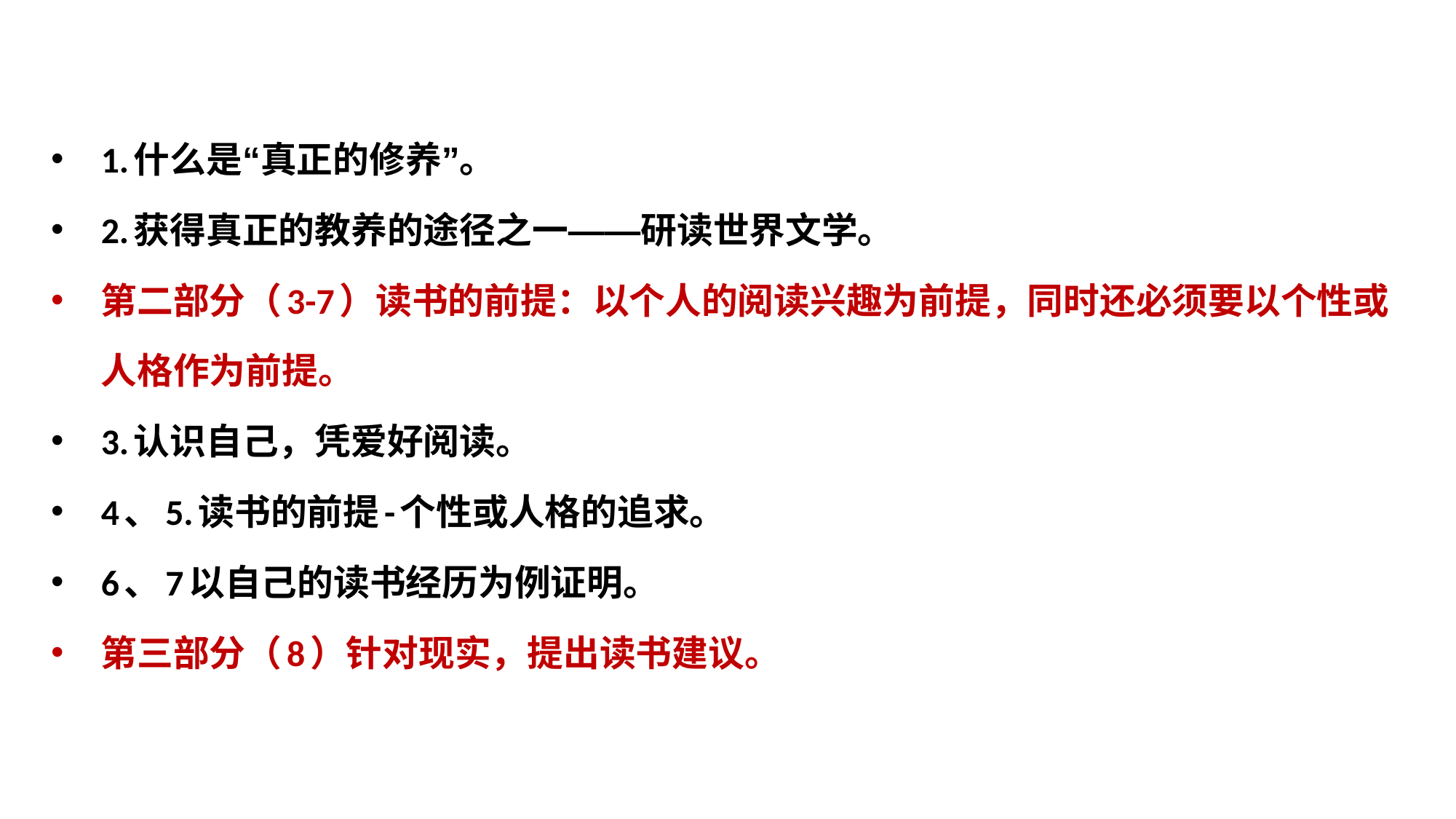

1.什么是“真正的修养”。
2.获得真正的教养的途径之一——研读世界文学。
第二部分（3-7）读书的前提：以个人的阅读兴趣为前提，同时还必须要以个性或人格作为前提。
3.认识自己，凭爱好阅读。
4、5.读书的前提-个性或人格的追求。
6、7以自己的读书经历为例证明。
第三部分（8）针对现实，提出读书建议。